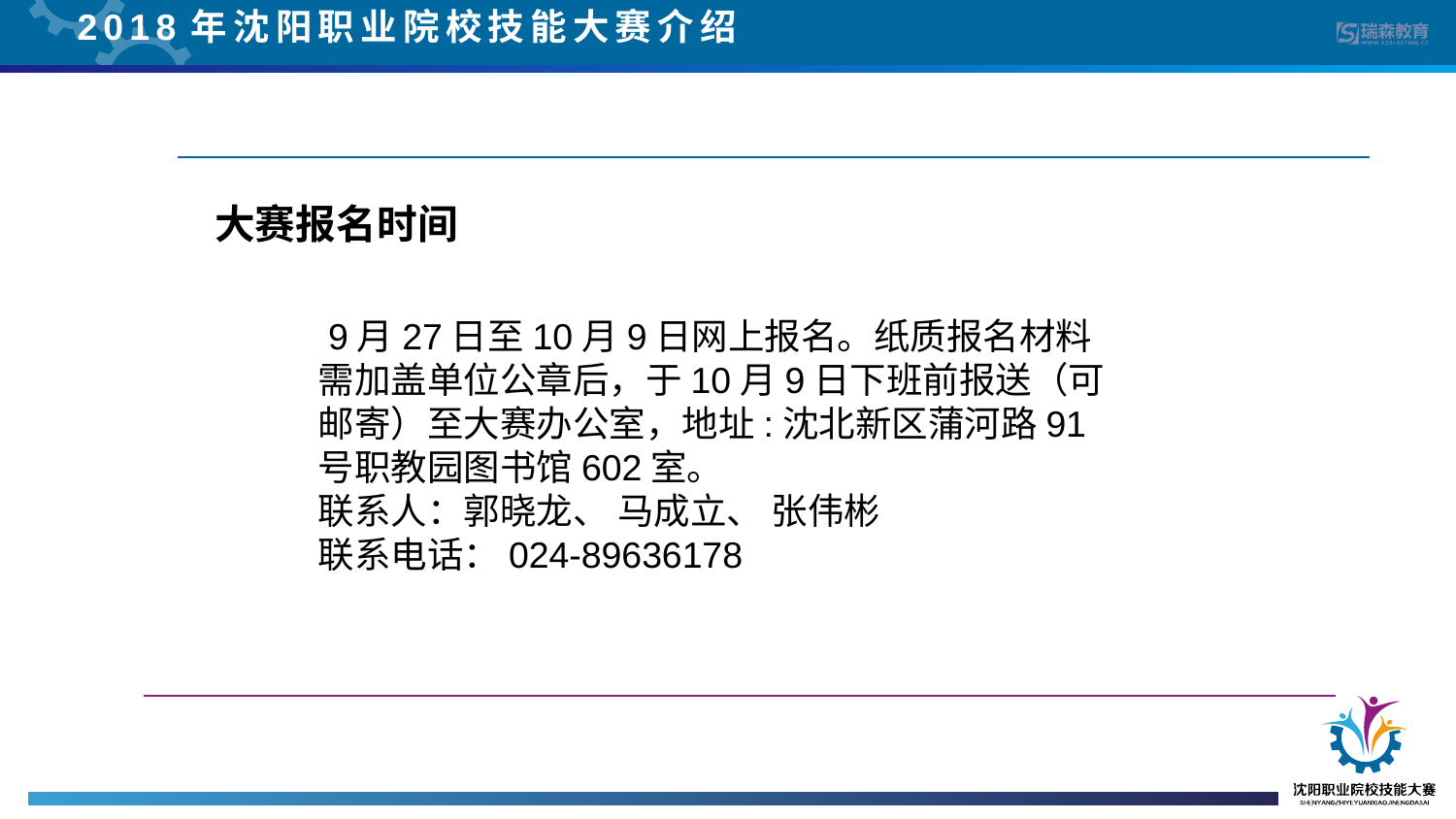

2018年沈阳职业院校技能大赛介绍
大赛报名时间

 9月27日至10月9日网上报名。纸质报名材料需加盖单位公章后，于10月9日下班前报送（可邮寄）至大赛办公室，地址:沈北新区蒲河路91号职教园图书馆602室。
联系人：郭晓龙、 马成立、 张伟彬
联系电话：024-89636178
9